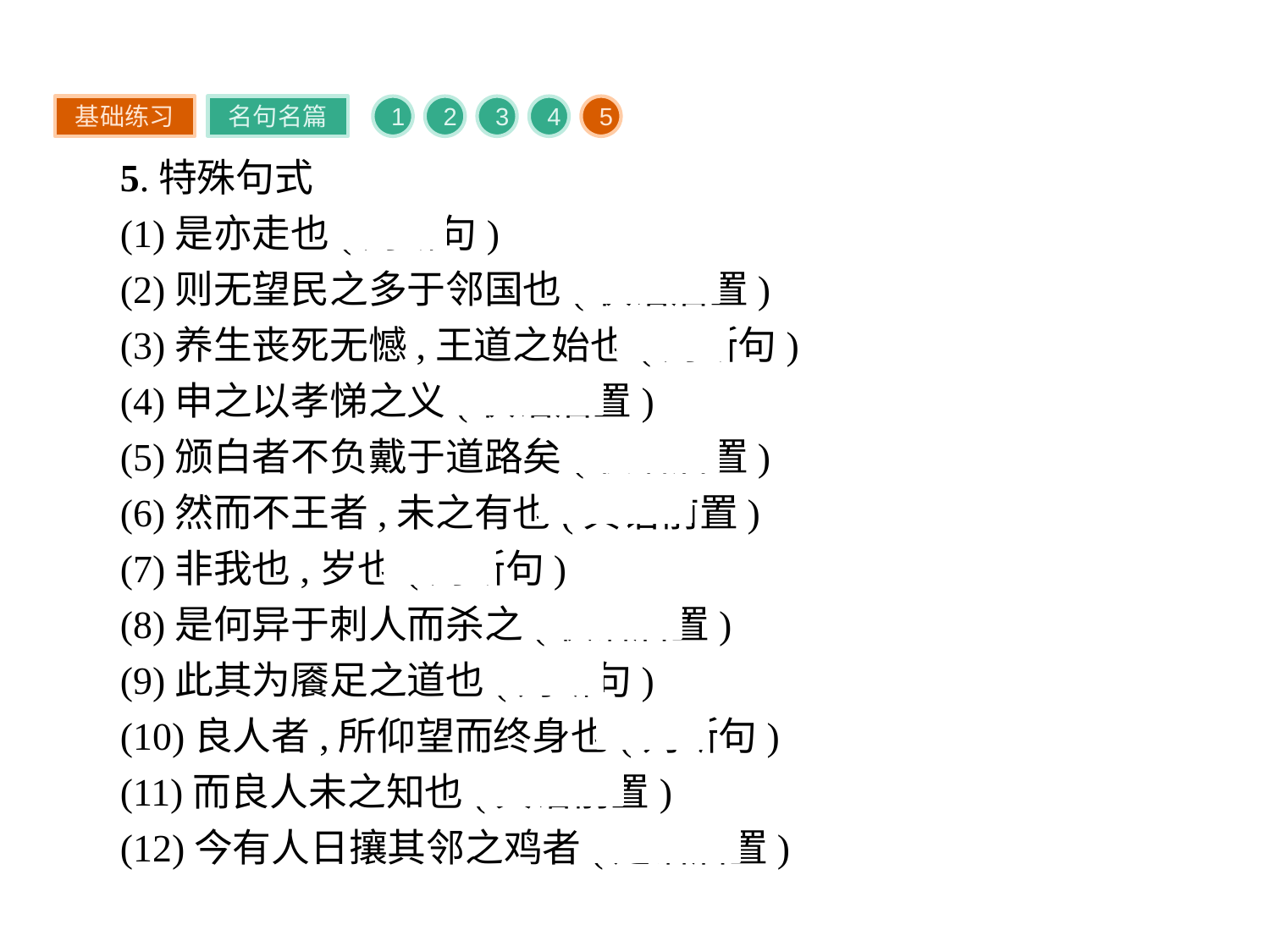

基础练习
名句名篇
1
2
3
4
5
5.特殊句式
(1)是亦走也(判断句)
(2)则无望民之多于邻国也(状语后置)
(3)养生丧死无憾,王道之始也(判断句)
(4)申之以孝悌之义(状语后置)
(5)颁白者不负戴于道路矣(状语后置)
(6)然而不王者,未之有也(宾语前置)
(7)非我也,岁也(判断句)
(8)是何异于刺人而杀之(状语后置)
(9)此其为餍足之道也(判断句)
(10)良人者,所仰望而终身也(判断句)
(11)而良人未之知也(宾语前置)
(12)今有人日攘其邻之鸡者(定语后置)